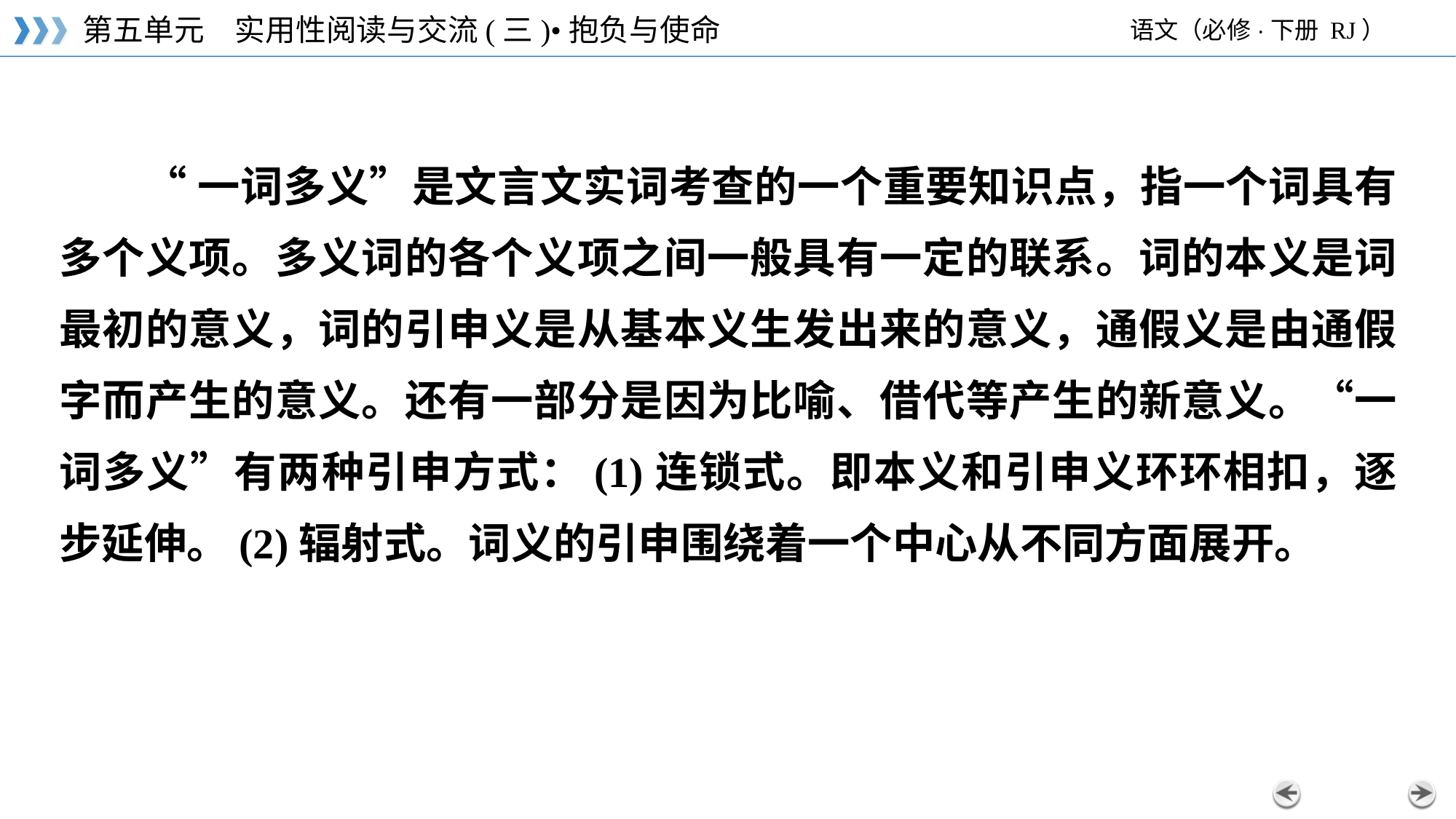

“一词多义”是文言文实词考查的一个重要知识点，指一个词具有多个义项。多义词的各个义项之间一般具有一定的联系。词的本义是词最初的意义，词的引申义是从基本义生发出来的意义，通假义是由通假字而产生的意义。还有一部分是因为比喻、借代等产生的新意义。“一词多义”有两种引申方式：(1)连锁式。即本义和引申义环环相扣，逐步延伸。(2)辐射式。词义的引申围绕着一个中心从不同方面展开。